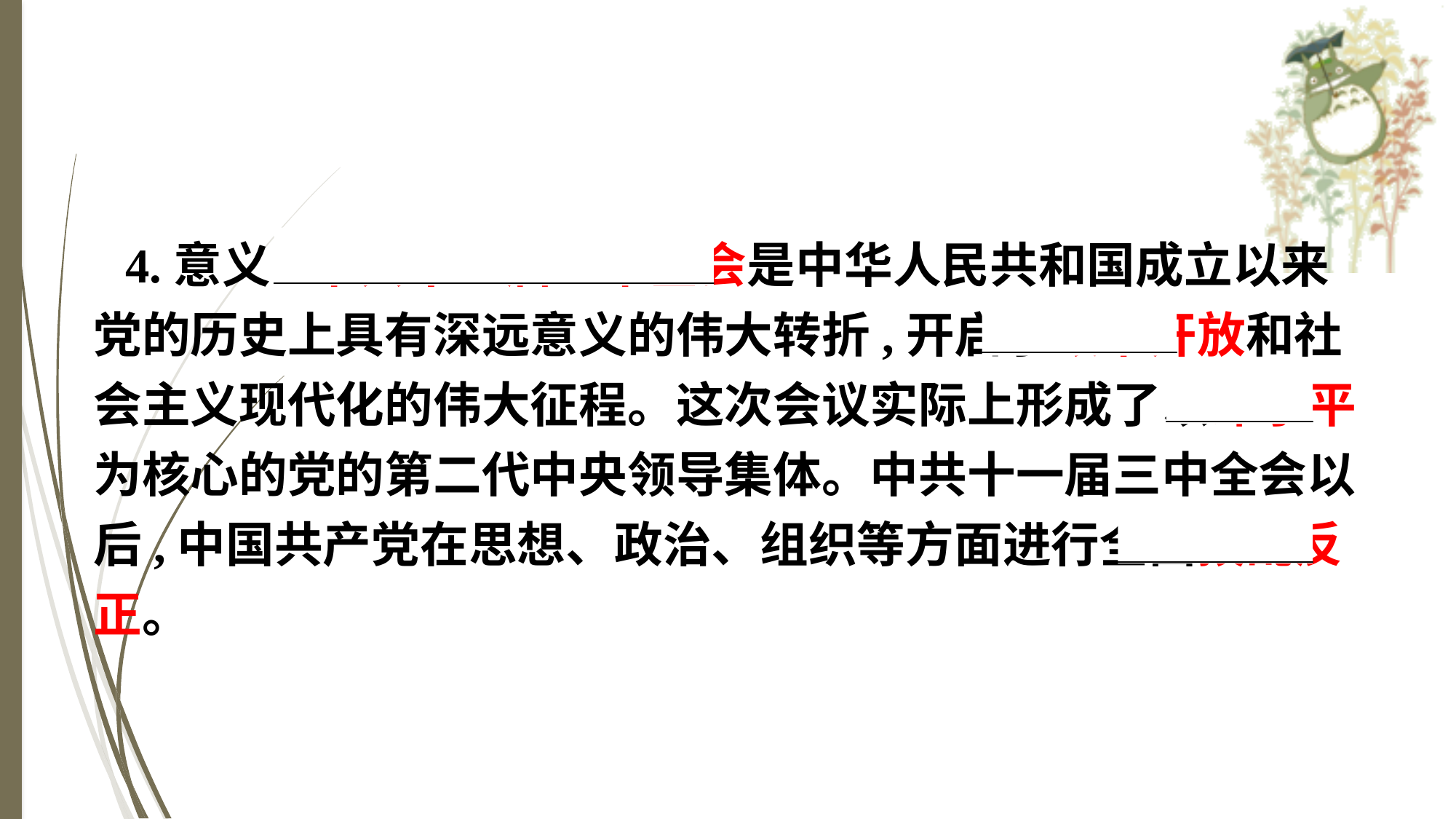

4.意义:中共十一届三中全会是中华人民共和国成立以来党的历史上具有深远意义的伟大转折,开启了改革开放和社会主义现代化的伟大征程。这次会议实际上形成了以邓小平为核心的党的第二代中央领导集体。中共十一届三中全会以后,中国共产党在思想、政治、组织等方面进行全面拨乱反正。